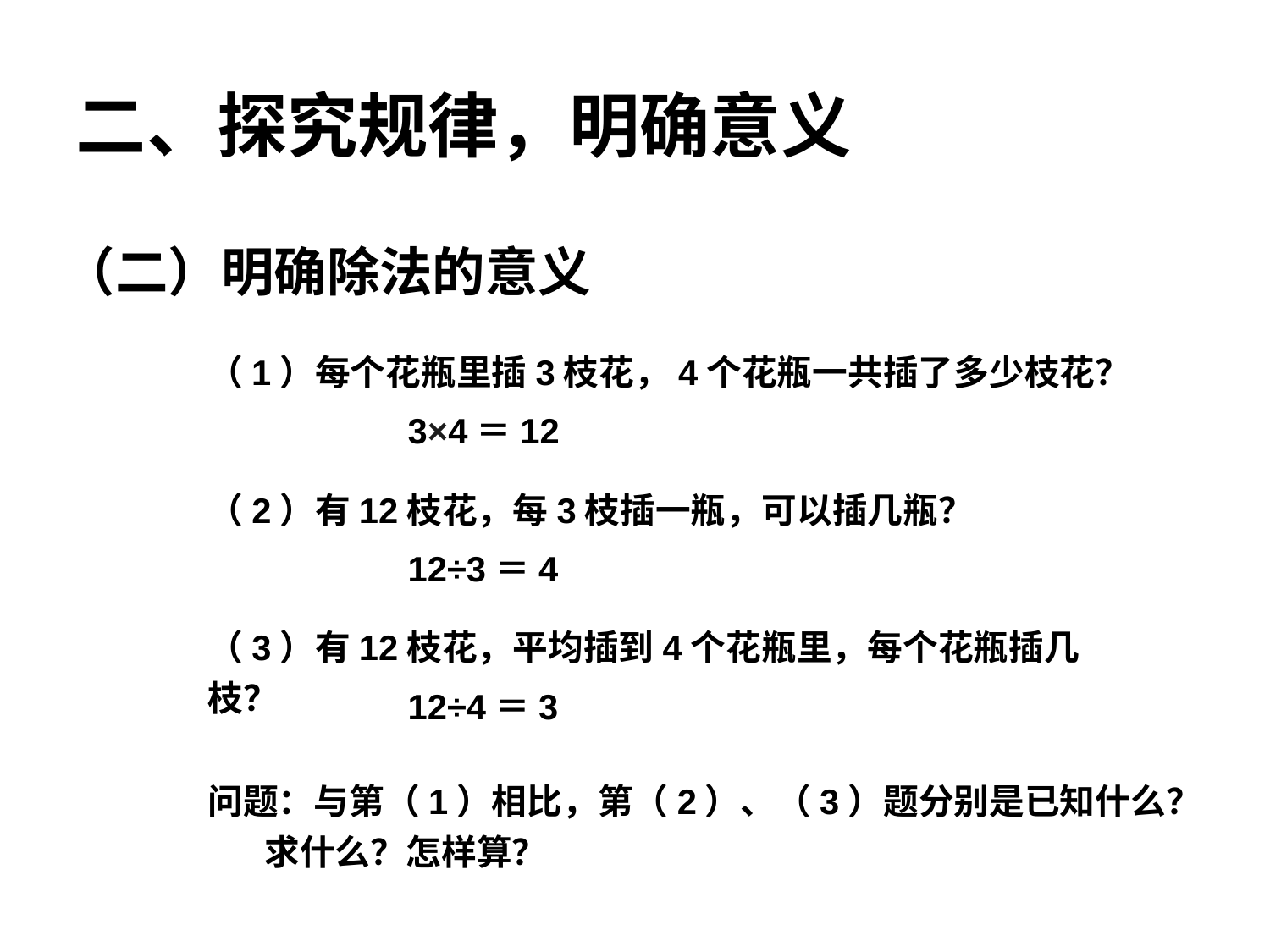

二、探究规律，明确意义
（二）明确除法的意义
（1）每个花瓶里插3枝花，4个花瓶一共插了多少枝花？
3×4＝12
（2）有12枝花，每3枝插一瓶，可以插几瓶？
12÷3＝4
（3）有12枝花，平均插到4个花瓶里，每个花瓶插几枝？
12÷4＝3
问题：与第（1）相比，第（2）、（3）题分别是已知什么？
      求什么？怎样算？